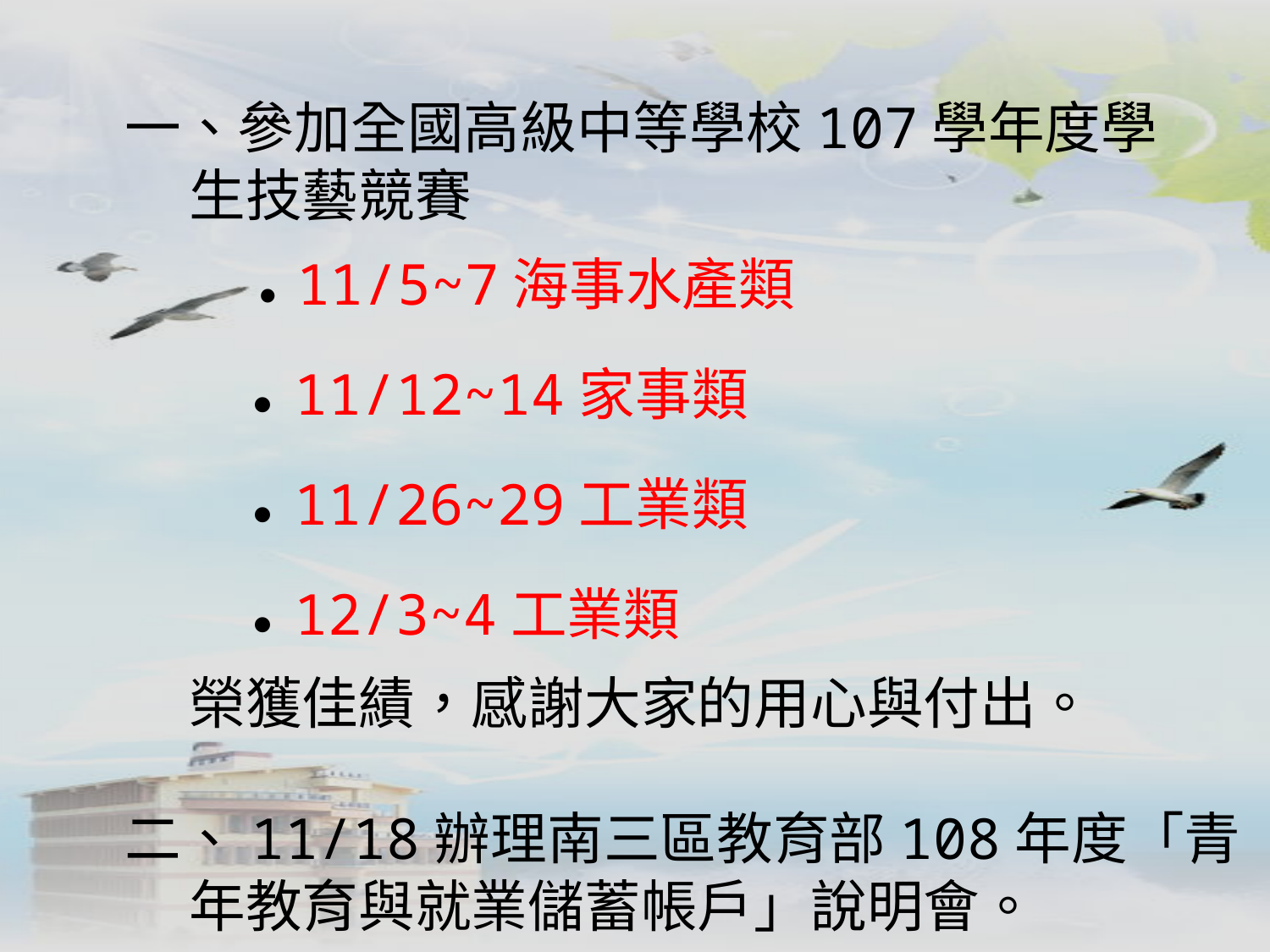

一、參加全國高級中等學校107學年度學
    生技藝競賽
       ● 11/5~7海事水產類
      ● 11/12~14家事類
      ● 11/26~29工業類
      ● 12/3~4工業類
    榮獲佳績，感謝大家的用心與付出。

二、11/18辦理南三區教育部108年度「青
    年教育與就業儲蓄帳戶」說明會。